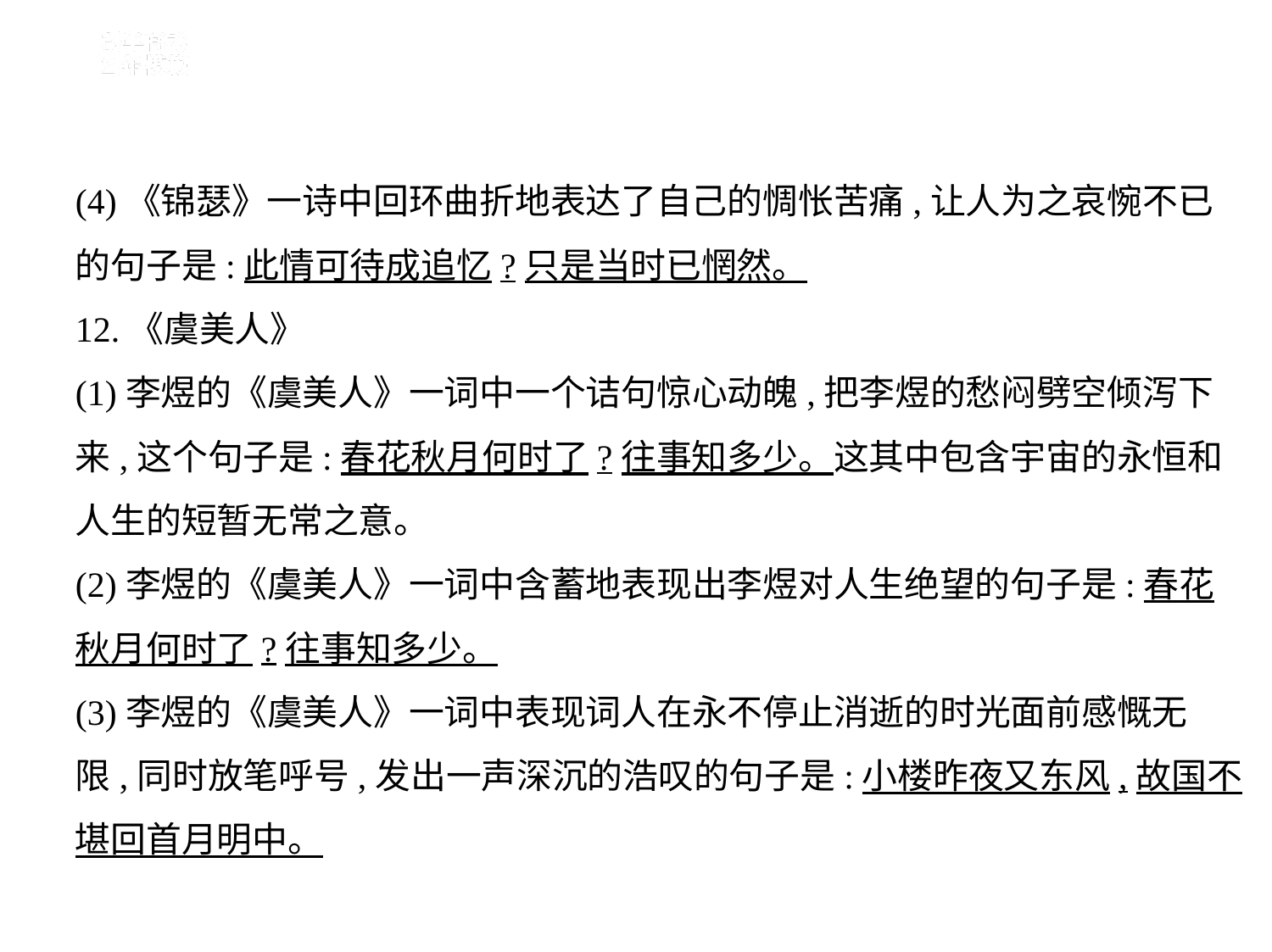

(4)《锦瑟》一诗中回环曲折地表达了自己的惆怅苦痛,让人为之哀惋不已
的句子是:此情可待成追忆?只是当时已惘然。
12.《虞美人》
(1)李煜的《虞美人》一词中一个诘句惊心动魄,把李煜的愁闷劈空倾泻下
来,这个句子是:春花秋月何时了?往事知多少。这其中包含宇宙的永恒和
人生的短暂无常之意。
(2)李煜的《虞美人》一词中含蓄地表现出李煜对人生绝望的句子是:春花
秋月何时了?往事知多少。
(3)李煜的《虞美人》一词中表现词人在永不停止消逝的时光面前感慨无
限,同时放笔呼号,发出一声深沉的浩叹的句子是:小楼昨夜又东风,故国不
堪回首月明中。